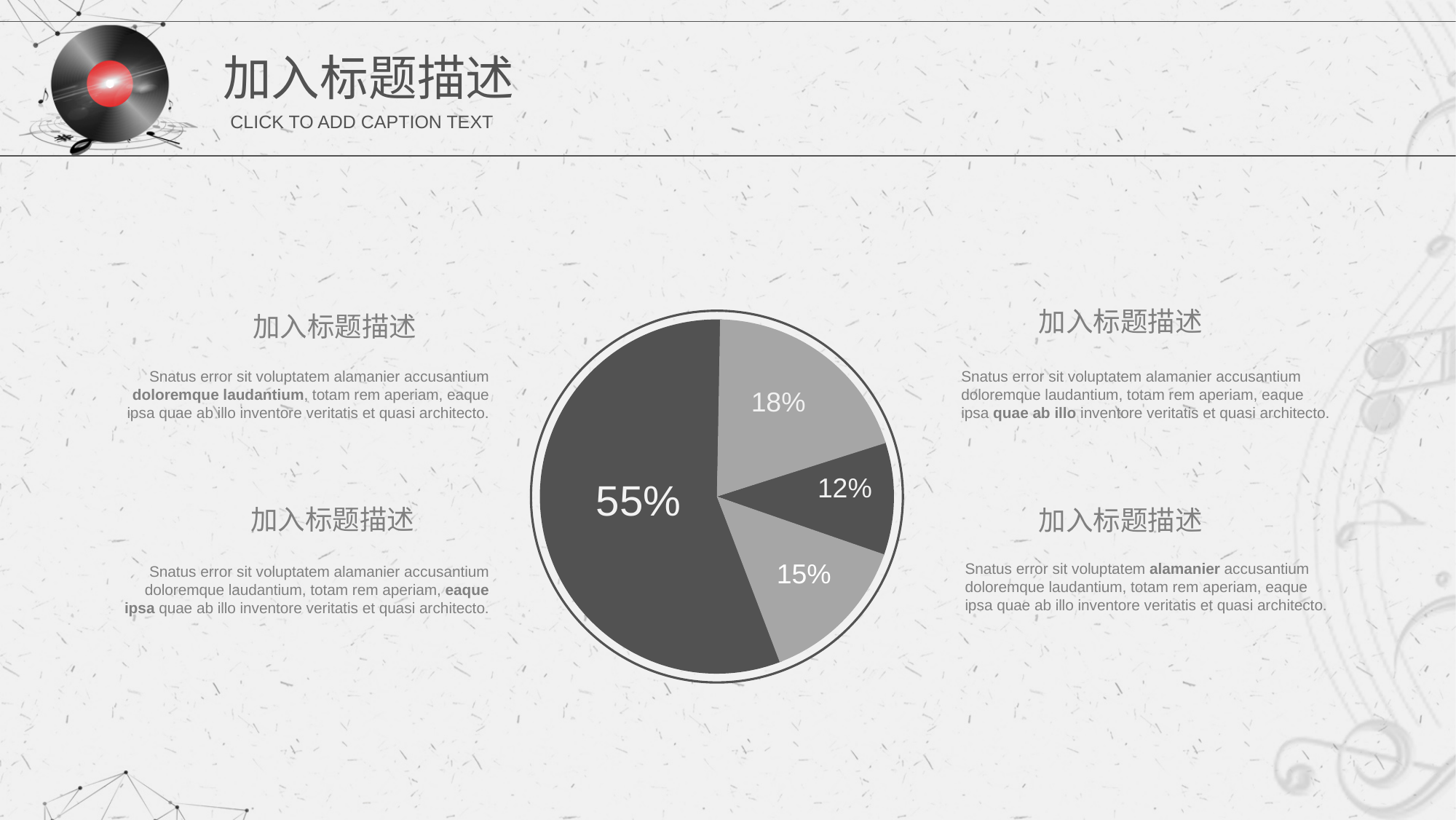

加入标题描述
CLICK TO ADD CAPTION TEXT
加入标题描述
加入标题描述

Snatus error sit voluptatem alamanier accusantium doloremque laudantium, totam rem aperiam, eaque ipsa quae ab illo inventore veritatis et quasi architecto.
Snatus error sit voluptatem alamanier accusantium doloremque laudantium, totam rem aperiam, eaque ipsa quae ab illo inventore veritatis et quasi architecto.
18%
12%
55%
加入标题描述
加入标题描述
15%
Snatus error sit voluptatem alamanier accusantium doloremque laudantium, totam rem aperiam, eaque ipsa quae ab illo inventore veritatis et quasi architecto.
Snatus error sit voluptatem alamanier accusantium doloremque laudantium, totam rem aperiam, eaque ipsa quae ab illo inventore veritatis et quasi architecto.